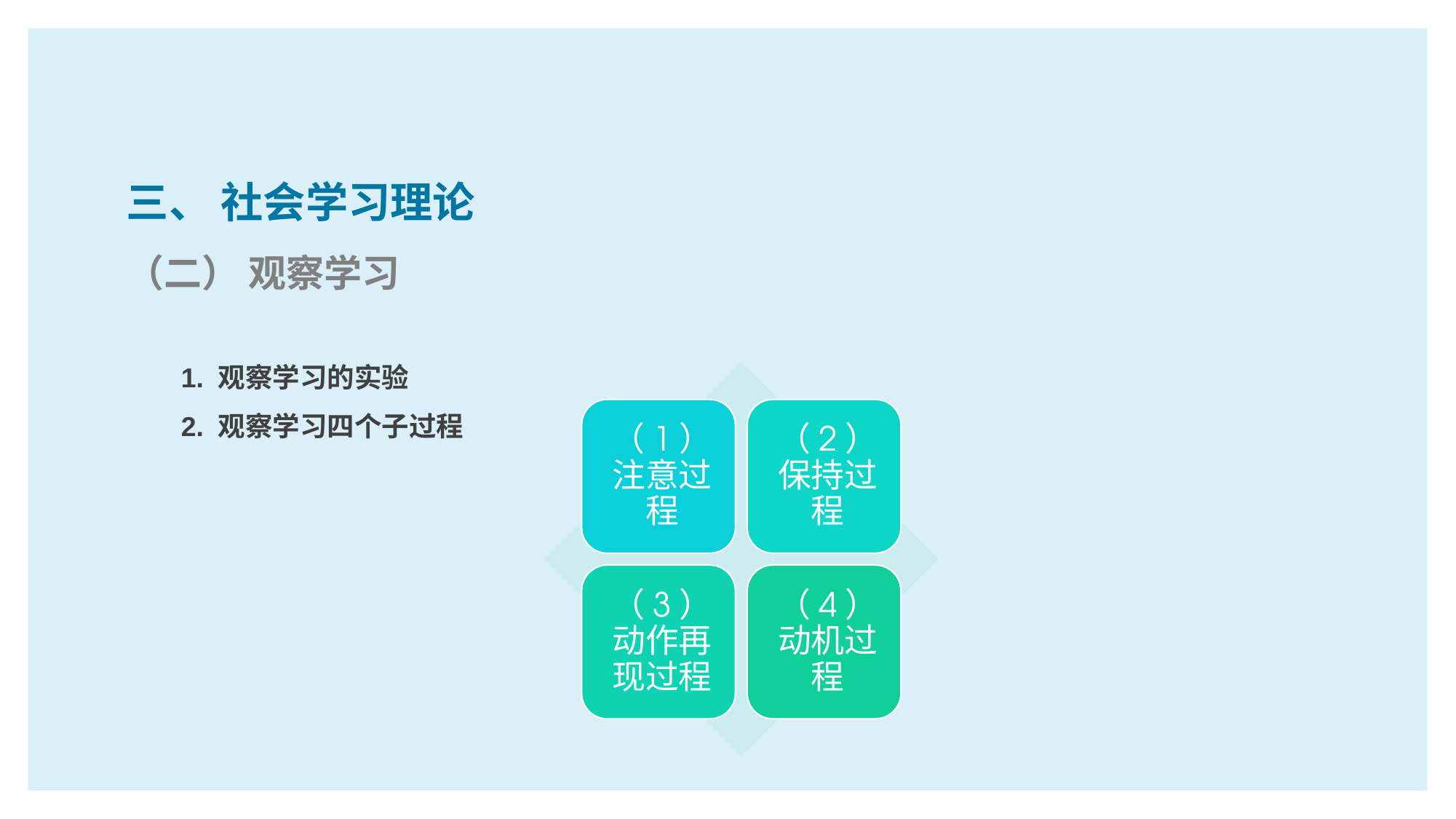

三、 社会学习理论
（二） 观察学习

1. 观察学习的实验
2. 观察学习四个子过程

（1） 注意过程
（2）保持过程
（3）动作再现过程
（4）动机过程